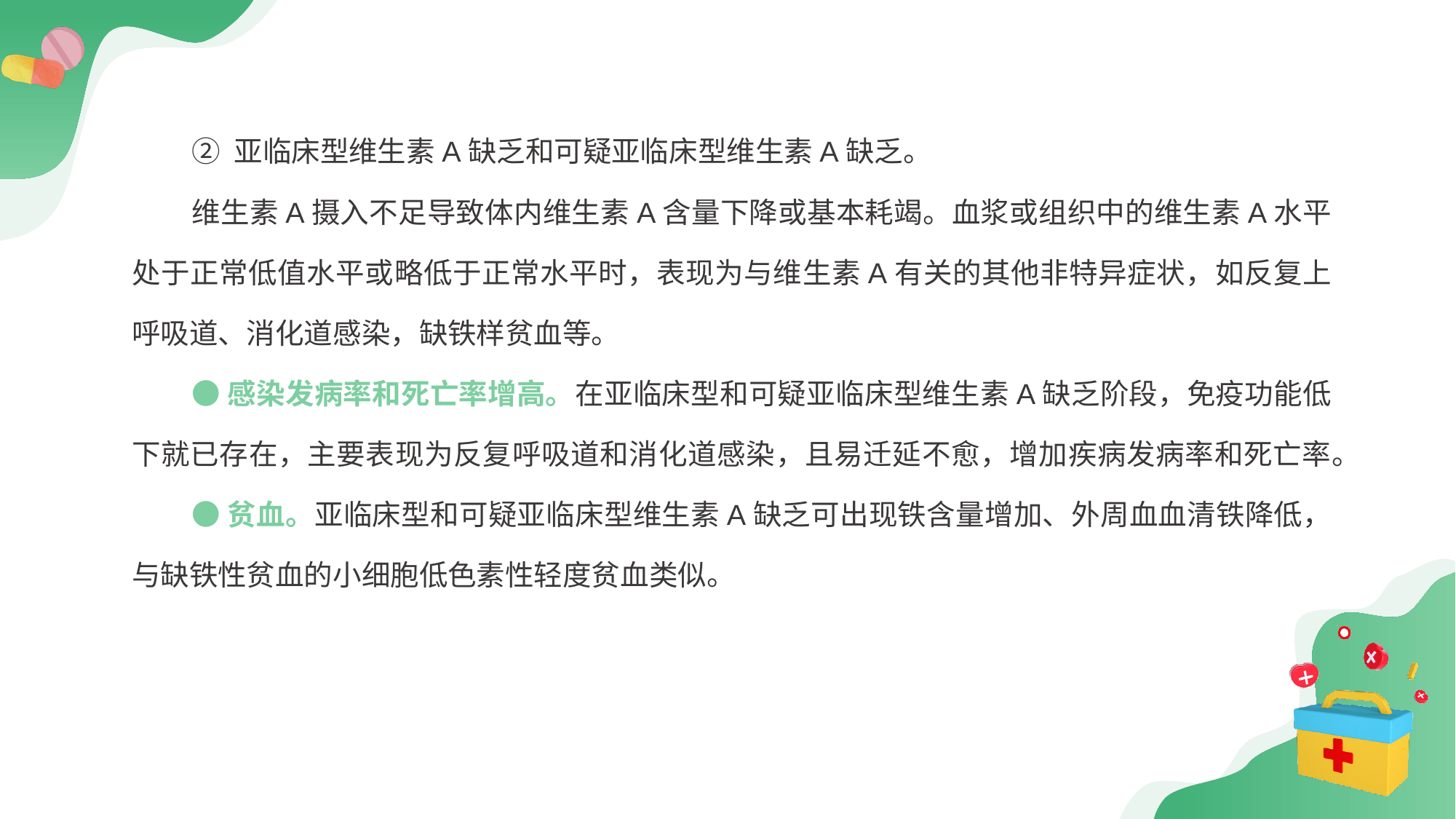

② 亚临床型维生素A缺乏和可疑亚临床型维生素A缺乏。
维生素A摄入不足导致体内维生素A含量下降或基本耗竭。血浆或组织中的维生素A水平处于正常低值水平或略低于正常水平时，表现为与维生素A有关的其他非特异症状，如反复上呼吸道、消化道感染，缺铁样贫血等。
●感染发病率和死亡率增高。在亚临床型和可疑亚临床型维生素A缺乏阶段，免疫功能低下就已存在，主要表现为反复呼吸道和消化道感染，且易迁延不愈，增加疾病发病率和死亡率。
●贫血。亚临床型和可疑亚临床型维生素A缺乏可出现铁含量增加、外周血血清铁降低，与缺铁性贫血的小细胞低色素性轻度贫血类似。